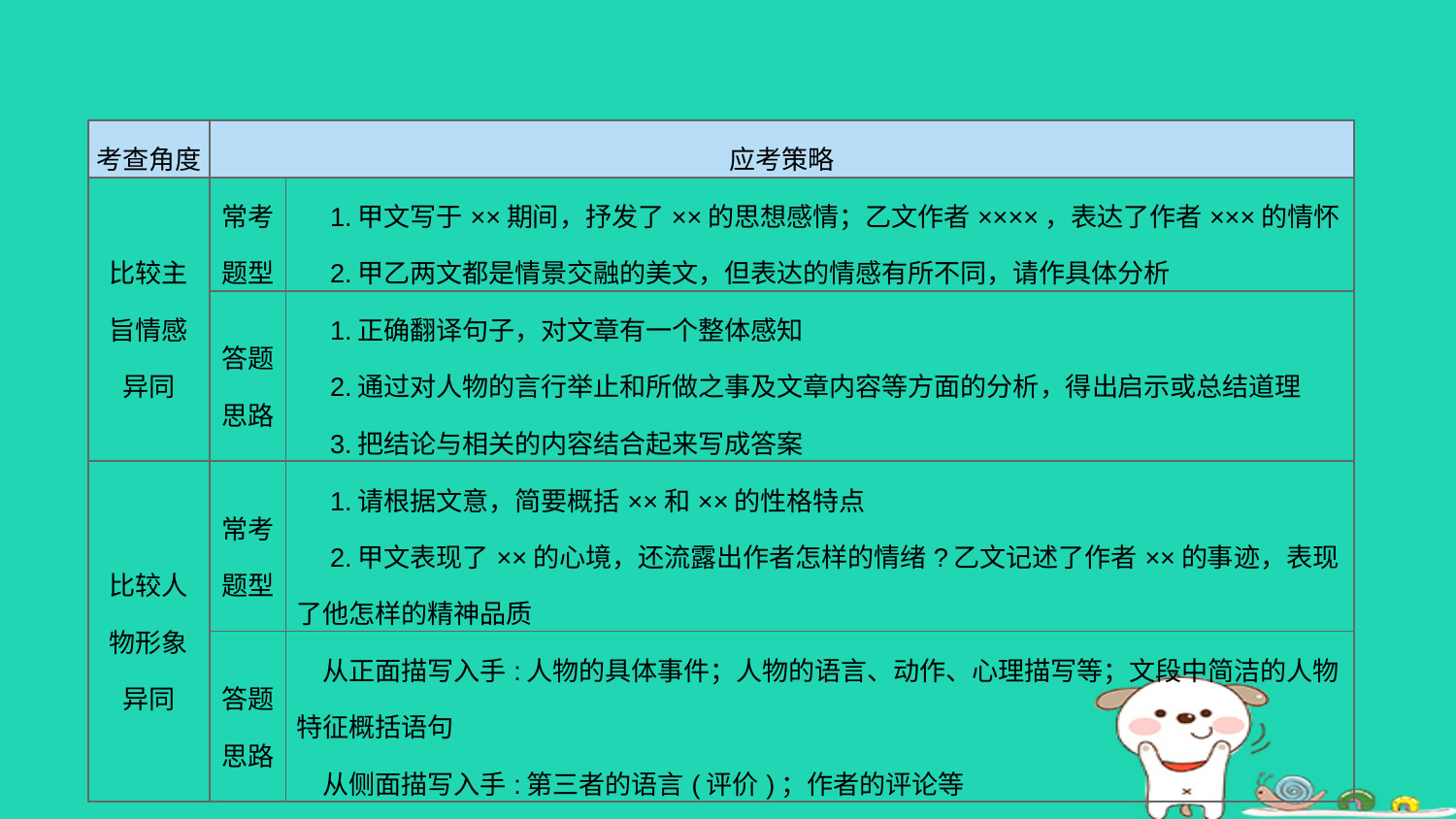

| 考查角度 | 应考策略 |  |
| --- | --- | --- |
| 比较主 旨情感 异同 | 常考 题型 | 1.甲文写于××期间，抒发了××的思想感情；乙文作者××××，表达了作者×××的情怀 　2.甲乙两文都是情景交融的美文，但表达的情感有所不同，请作具体分析 |
|  | 答题 思路 | 1.正确翻译句子，对文章有一个整体感知 　2.通过对人物的言行举止和所做之事及文章内容等方面的分析，得出启示或总结道理 　3.把结论与相关的内容结合起来写成答案 |
| 比较人 物形象 异同 | 常考 题型 | 1.请根据文意，简要概括××和××的性格特点 　2.甲文表现了××的心境，还流露出作者怎样的情绪?乙文记述了作者××的事迹，表现了他怎样的精神品质 |
|  | 答题 思路 | 从正面描写入手:人物的具体事件；人物的语言、动作、心理描写等；文段中简洁的人物特征概括语句 　从侧面描写入手:第三者的语言(评价)；作者的评论等 |